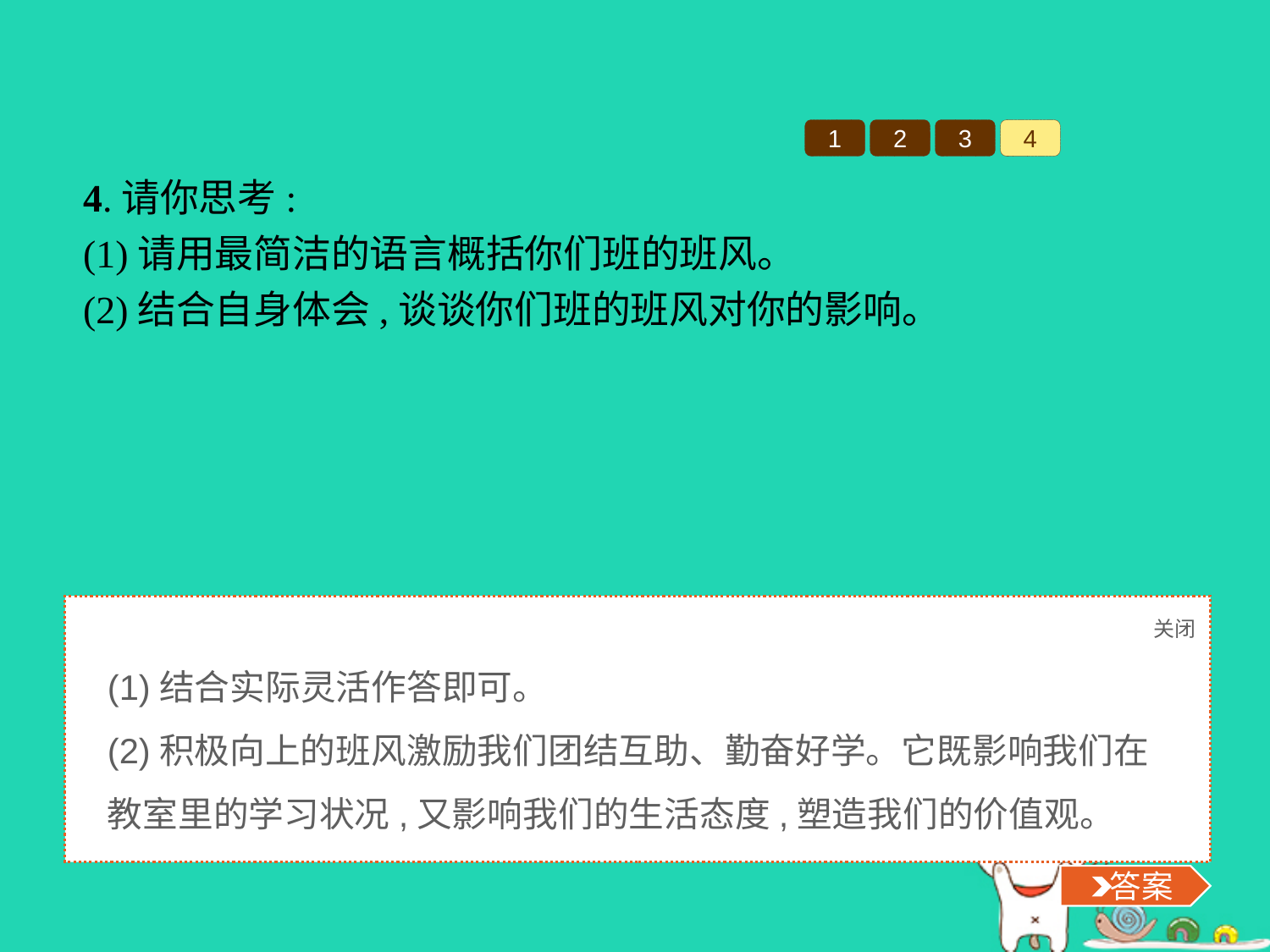

1
2
3
4
4.请你思考:
(1)请用最简洁的语言概括你们班的班风。
(2)结合自身体会,谈谈你们班的班风对你的影响。

关闭
  答案

(1)结合实际灵活作答即可。
(2)积极向上的班风激励我们团结互助、勤奋好学。它既影响我们在教室里的学习状况,又影响我们的生活态度,塑造我们的价值观。
  答案